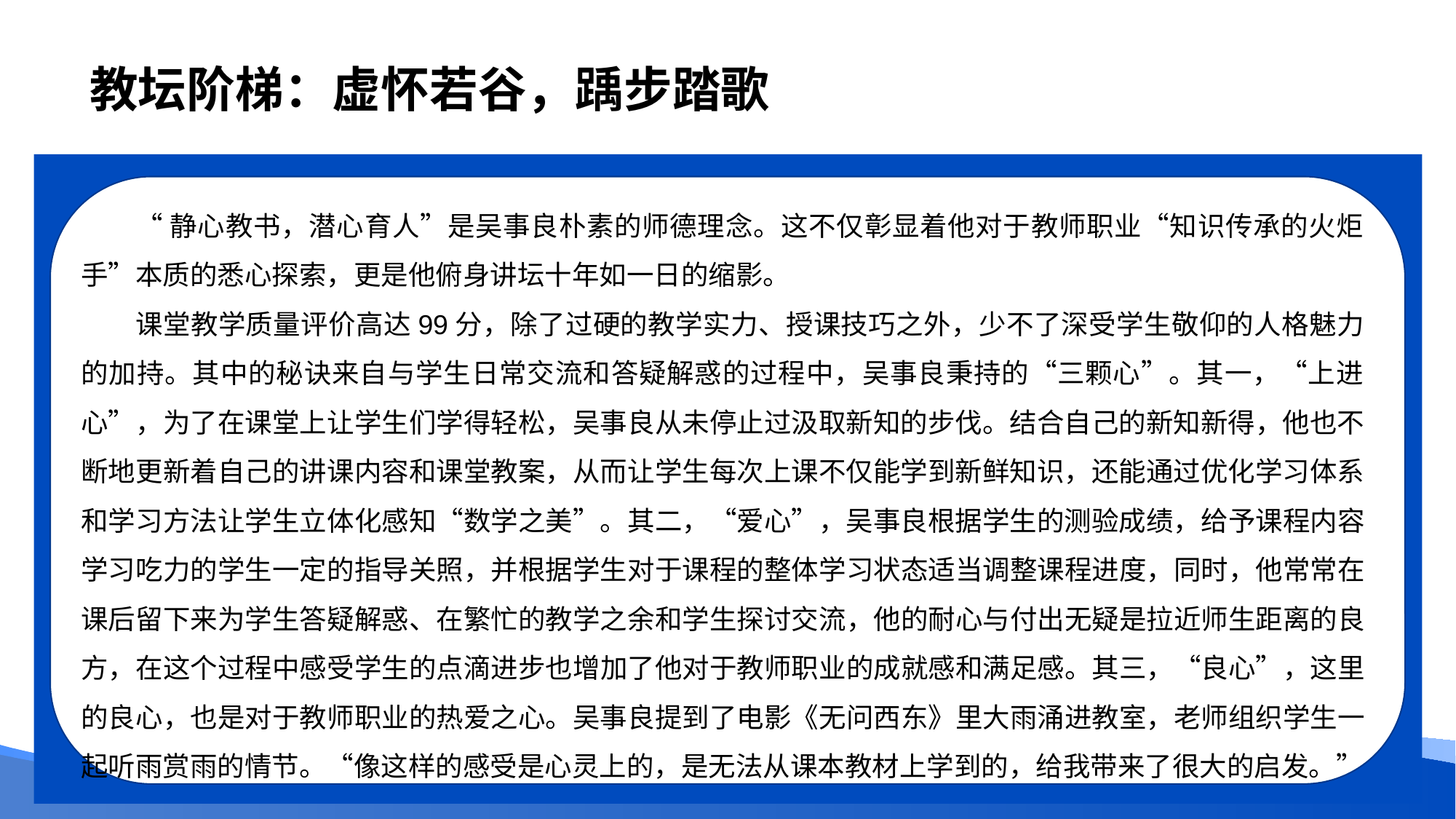

# 教坛阶梯：虚怀若谷，踽步踏歌

“静心教书，潜心育人”是吴事良朴素的师德理念。这不仅彰显着他对于教师职业“知识传承的火炬手”本质的悉心探索，更是他俯身讲坛十年如一日的缩影。
课堂教学质量评价高达99分，除了过硬的教学实力、授课技巧之外，少不了深受学生敬仰的人格魅力的加持。其中的秘诀来自与学生日常交流和答疑解惑的过程中，吴事良秉持的“三颗心”。其一，“上进心”，为了在课堂上让学生们学得轻松，吴事良从未停止过汲取新知的步伐。结合自己的新知新得，他也不断地更新着自己的讲课内容和课堂教案，从而让学生每次上课不仅能学到新鲜知识，还能通过优化学习体系和学习方法让学生立体化感知“数学之美”。其二，“爱心”，吴事良根据学生的测验成绩，给予课程内容学习吃力的学生一定的指导关照，并根据学生对于课程的整体学习状态适当调整课程进度，同时，他常常在课后留下来为学生答疑解惑、在繁忙的教学之余和学生探讨交流，他的耐心与付出无疑是拉近师生距离的良方，在这个过程中感受学生的点滴进步也增加了他对于教师职业的成就感和满足感。其三，“良心”，这里的良心，也是对于教师职业的热爱之心。吴事良提到了电影《无问西东》里大雨涌进教室，老师组织学生一起听雨赏雨的情节。“像这样的感受是心灵上的，是无法从课本教材上学到的，给我带来了很大的启发。”